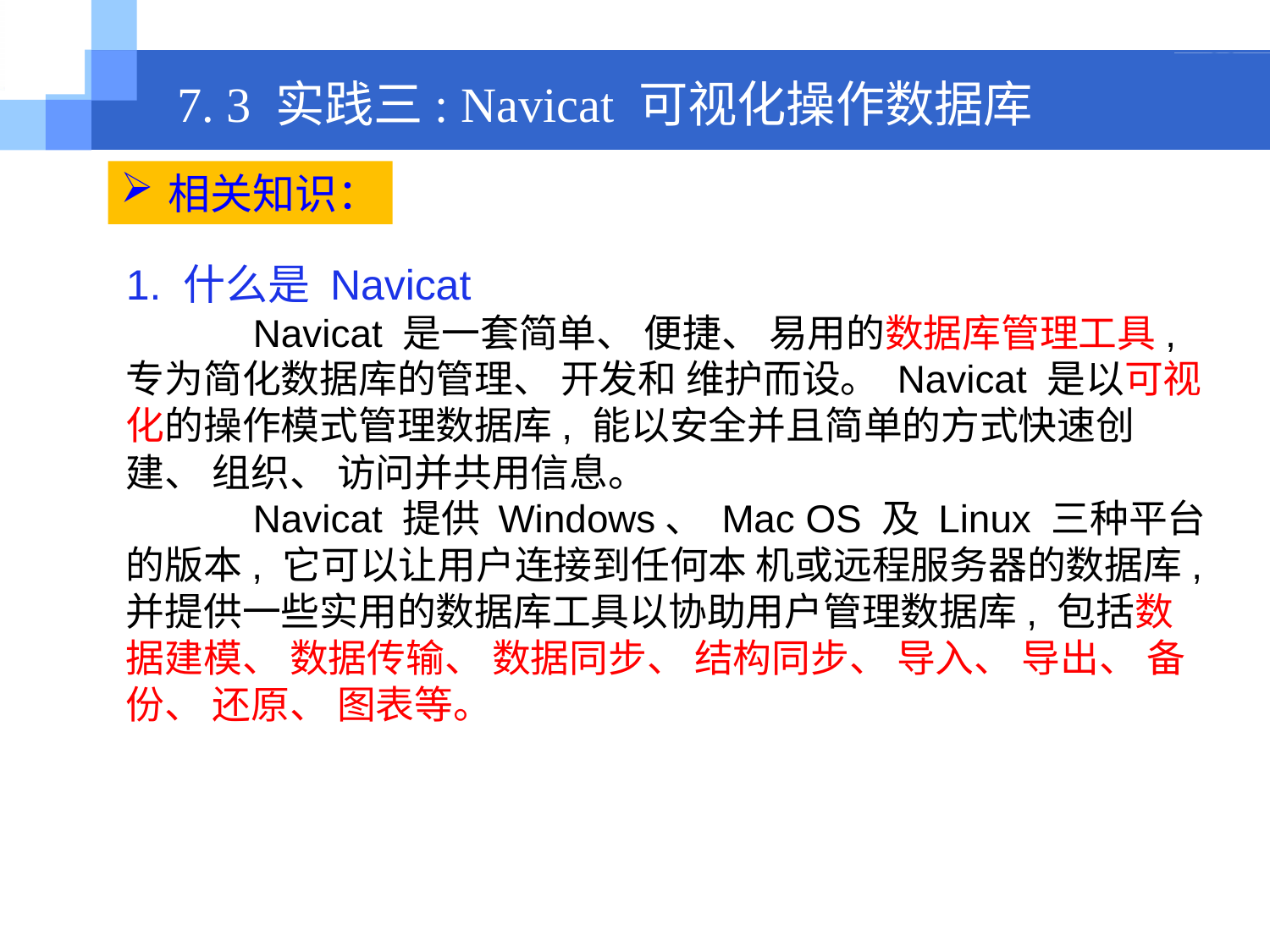

7. 3 实践三: Navicat 可视化操作数据库
相关知识：
1. 什么是 Navicat
 	Navicat 是一套简单、 便捷、 易用的数据库管理工具, 专为简化数据库的管理、 开发和 维护而设。 Navicat 是以可视化的操作模式管理数据库, 能以安全并且简单的方式快速创 建、 组织、 访问并共用信息。
	Navicat 提供 Windows、 Mac OS 及 Linux 三种平台的版本, 它可以让用户连接到任何本 机或远程服务器的数据库, 并提供一些实用的数据库工具以协助用户管理数据库, 包括数 据建模、 数据传输、 数据同步、 结构同步、 导入、 导出、 备份、 还原、 图表等。